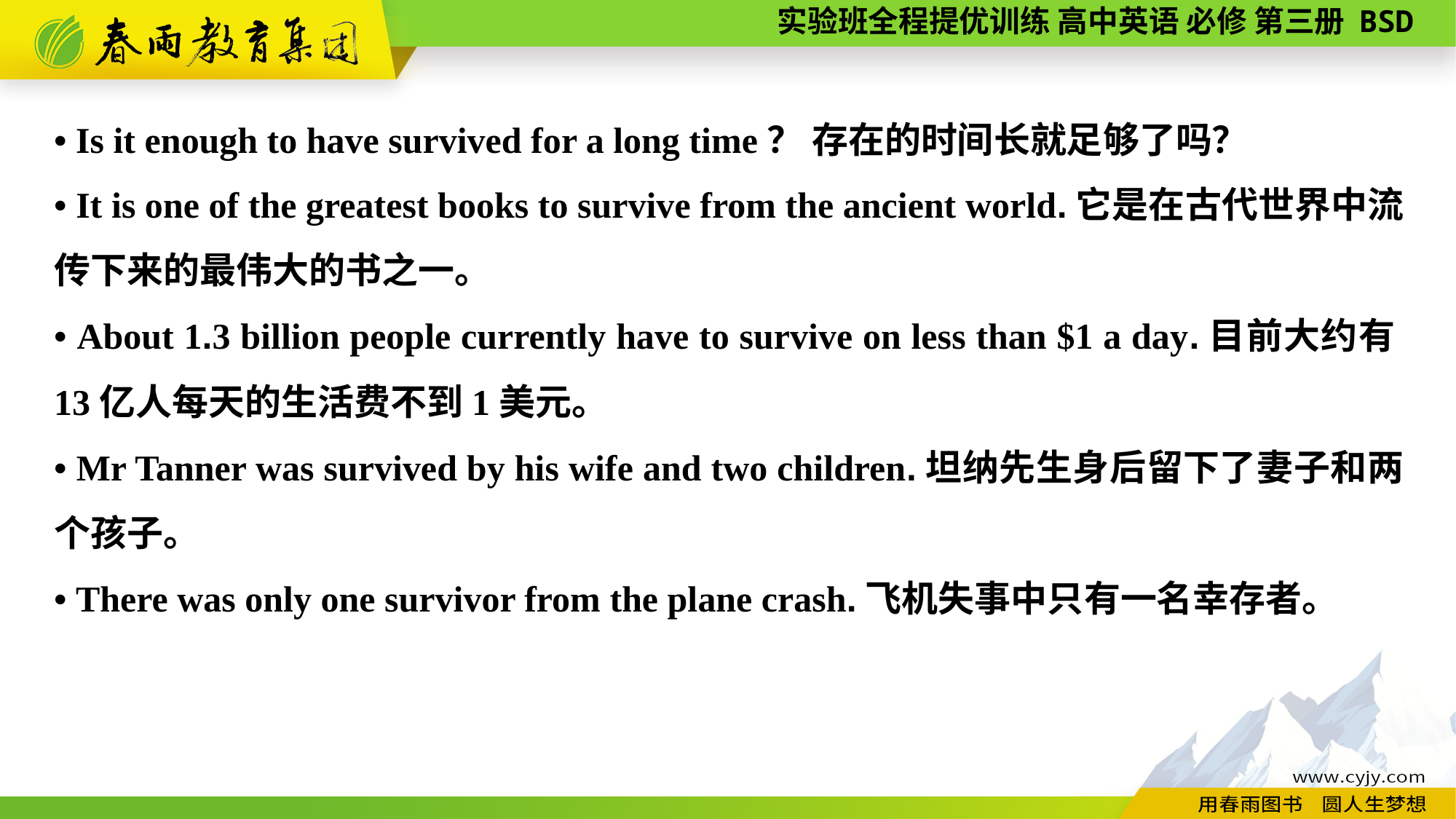

• Is it enough to have survived for a long time？ 存在的时间长就足够了吗？
• It is one of the greatest books to survive from the ancient world.它是在古代世界中流传下来的最伟大的书之一。
• About 1.3 billion people currently have to survive on less than $1 a day.目前大约有13亿人每天的生活费不到1美元。
• Mr Tanner was survived by his wife and two children.坦纳先生身后留下了妻子和两个孩子。
• There was only one survivor from the plane crash.飞机失事中只有一名幸存者。